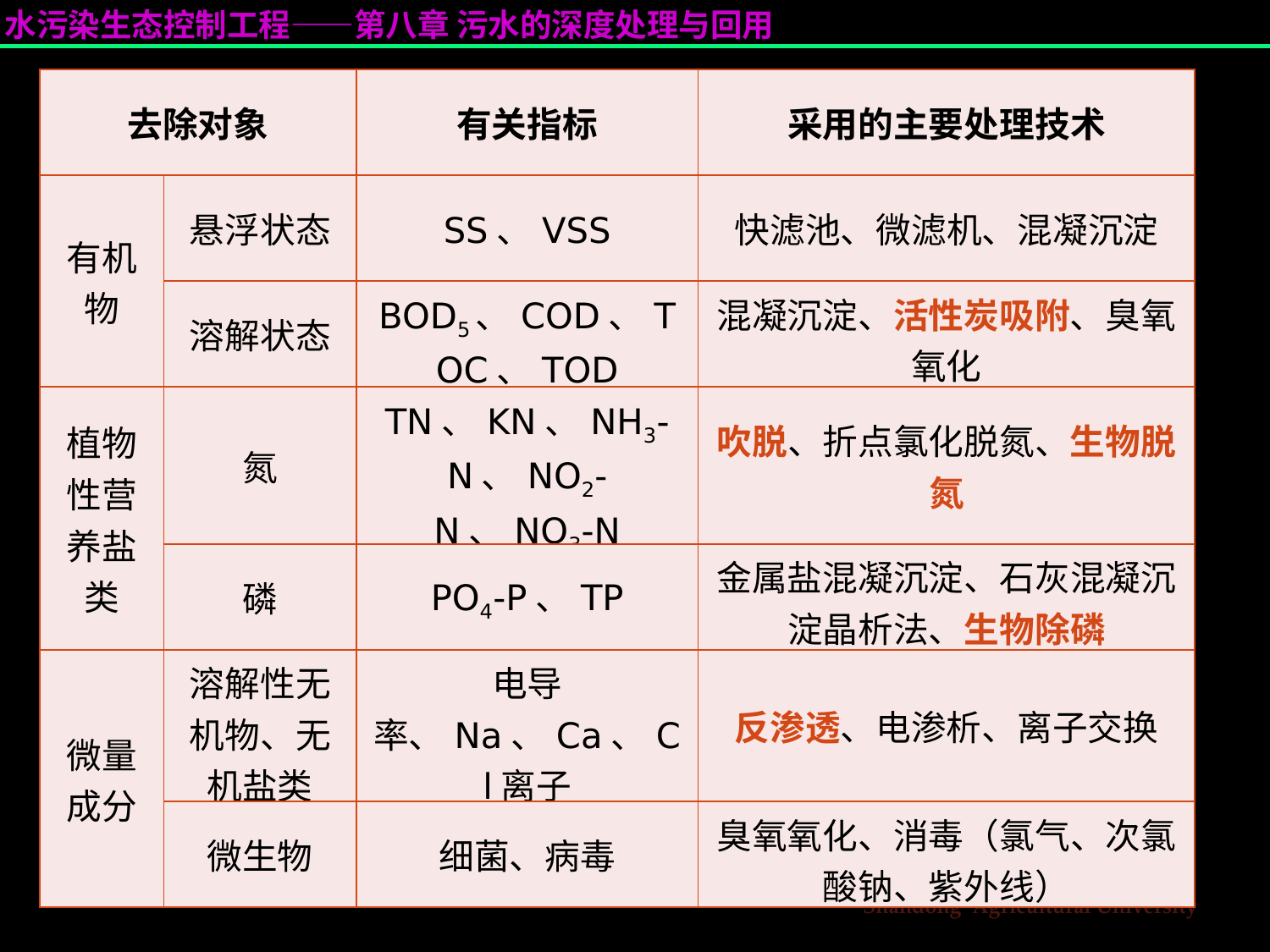

| 去除对象 |  | 有关指标 | 采用的主要处理技术 |
| --- | --- | --- | --- |
| 有机物 | 悬浮状态 | SS、VSS | 快滤池、微滤机、混凝沉淀 |
|  | 溶解状态 | BOD5、COD、TOC、TOD | 混凝沉淀、活性炭吸附、臭氧氧化 |
| 植物性营养盐类 | 氮 | TN、KN、NH3-N、NO2-N、NO3-N | 吹脱、折点氯化脱氮、生物脱氮 |
|  | 磷 | PO4-P、TP | 金属盐混凝沉淀、石灰混凝沉淀晶析法、生物除磷 |
| 微量成分 | 溶解性无机物、无机盐类 | 电导率、Na、Ca、Cl离子 | 反渗透、电渗析、离子交换 |
|  | 微生物 | 细菌、病毒 | 臭氧氧化、消毒（氯气、次氯酸钠、紫外线） |